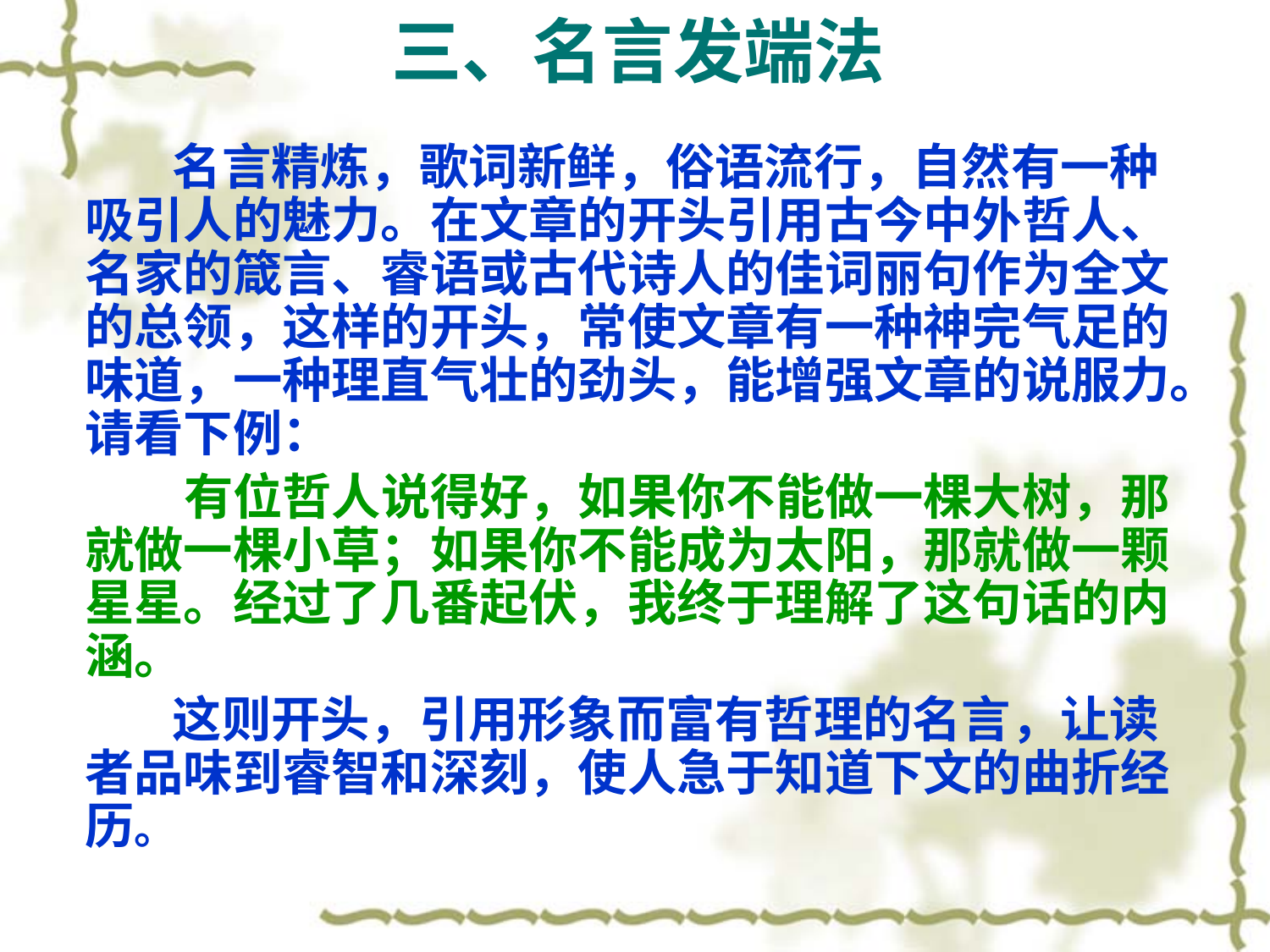

# 三、名言发端法
           名言精炼，歌词新鲜，俗语流行，自然有一种吸引人的魅力。在文章的开头引用古今中外哲人、名家的箴言、睿语或古代诗人的佳词丽句作为全文的总领，这样的开头，常使文章有一种神完气足的味道，一种理直气壮的劲头，能增强文章的说服力。请看下例：
            有位哲人说得好，如果你不能做一棵大树，那就做一棵小草；如果你不能成为太阳，那就做一颗星星。经过了几番起伏，我终于理解了这句话的内涵。
           这则开头，引用形象而富有哲理的名言，让读者品味到睿智和深刻，使人急于知道下文的曲折经历。
197